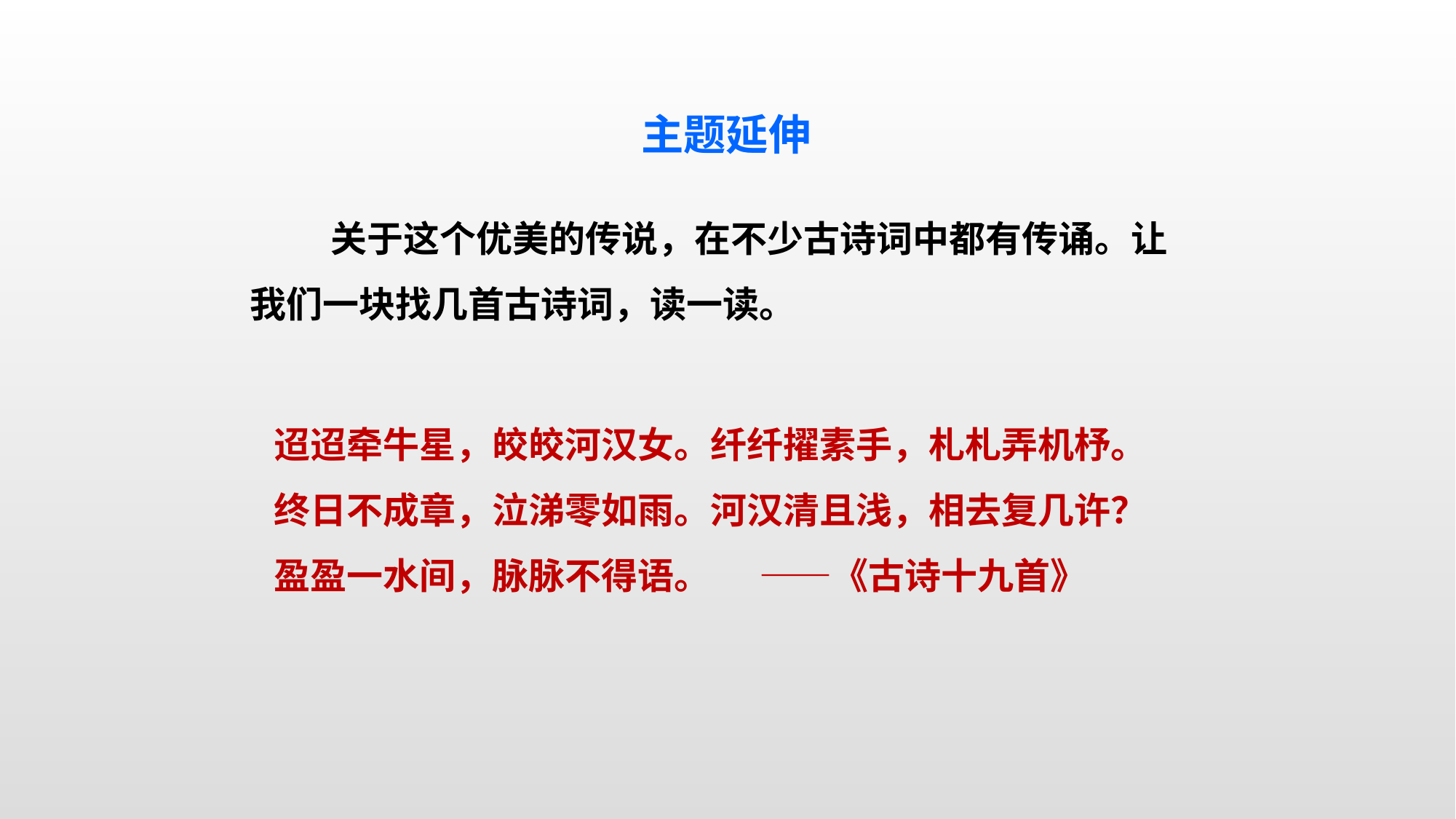

主题延伸
 关于这个优美的传说，在不少古诗词中都有传诵。让我们一块找几首古诗词，读一读。
迢迢牵牛星，皎皎河汉女。纤纤擢素手，札札弄机杼。
终日不成章，泣涕零如雨。河汉清且浅，相去复几许？
盈盈一水间，脉脉不得语。      ——《古诗十九首》